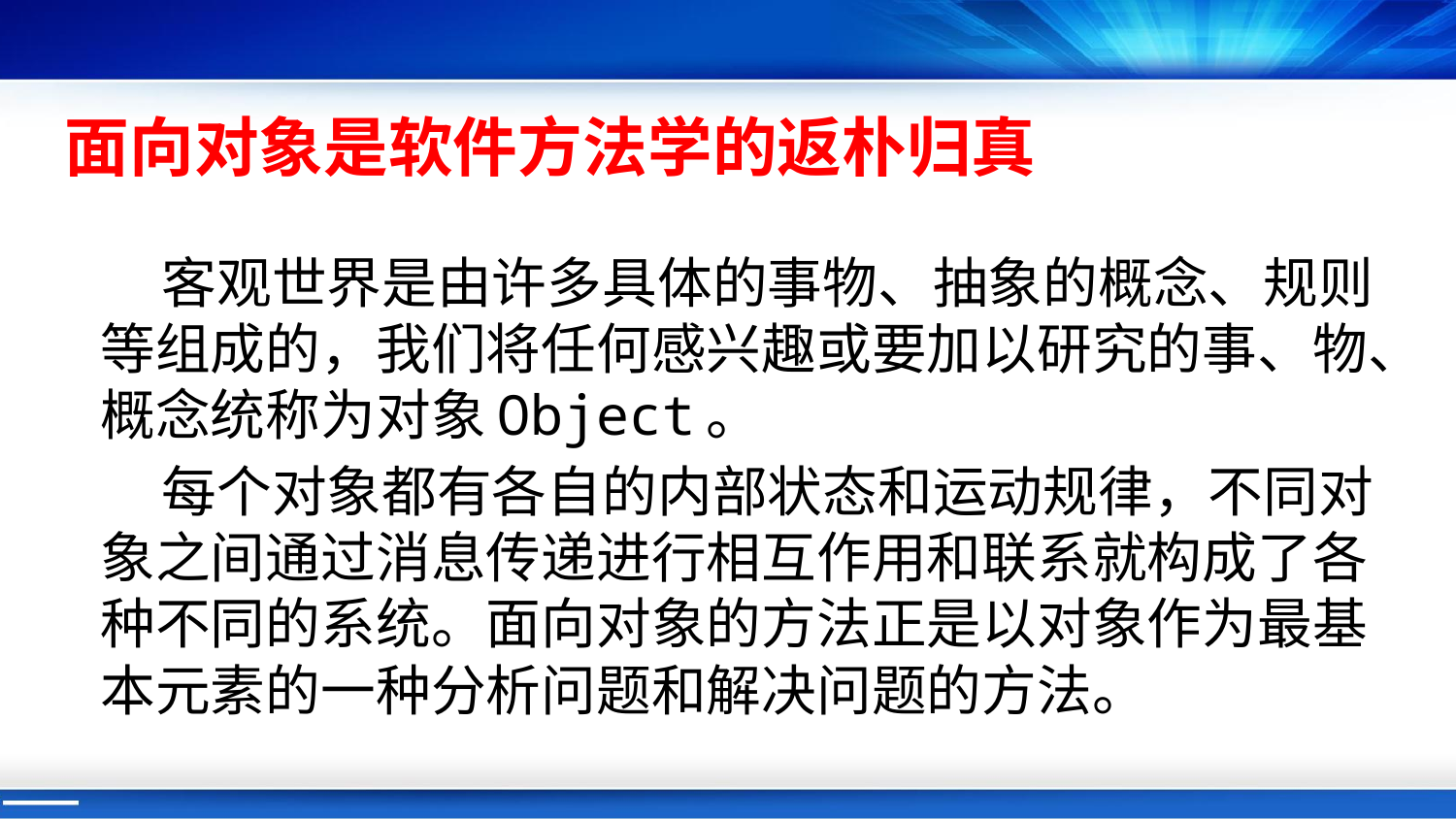

# 面向对象是软件方法学的返朴归真
客观世界是由许多具体的事物、抽象的概念、规则等组成的，我们将任何感兴趣或要加以研究的事、物、概念统称为对象Object。
每个对象都有各自的内部状态和运动规律，不同对象之间通过消息传递进行相互作用和联系就构成了各种不同的系统。面向对象的方法正是以对象作为最基本元素的一种分析问题和解决问题的方法。